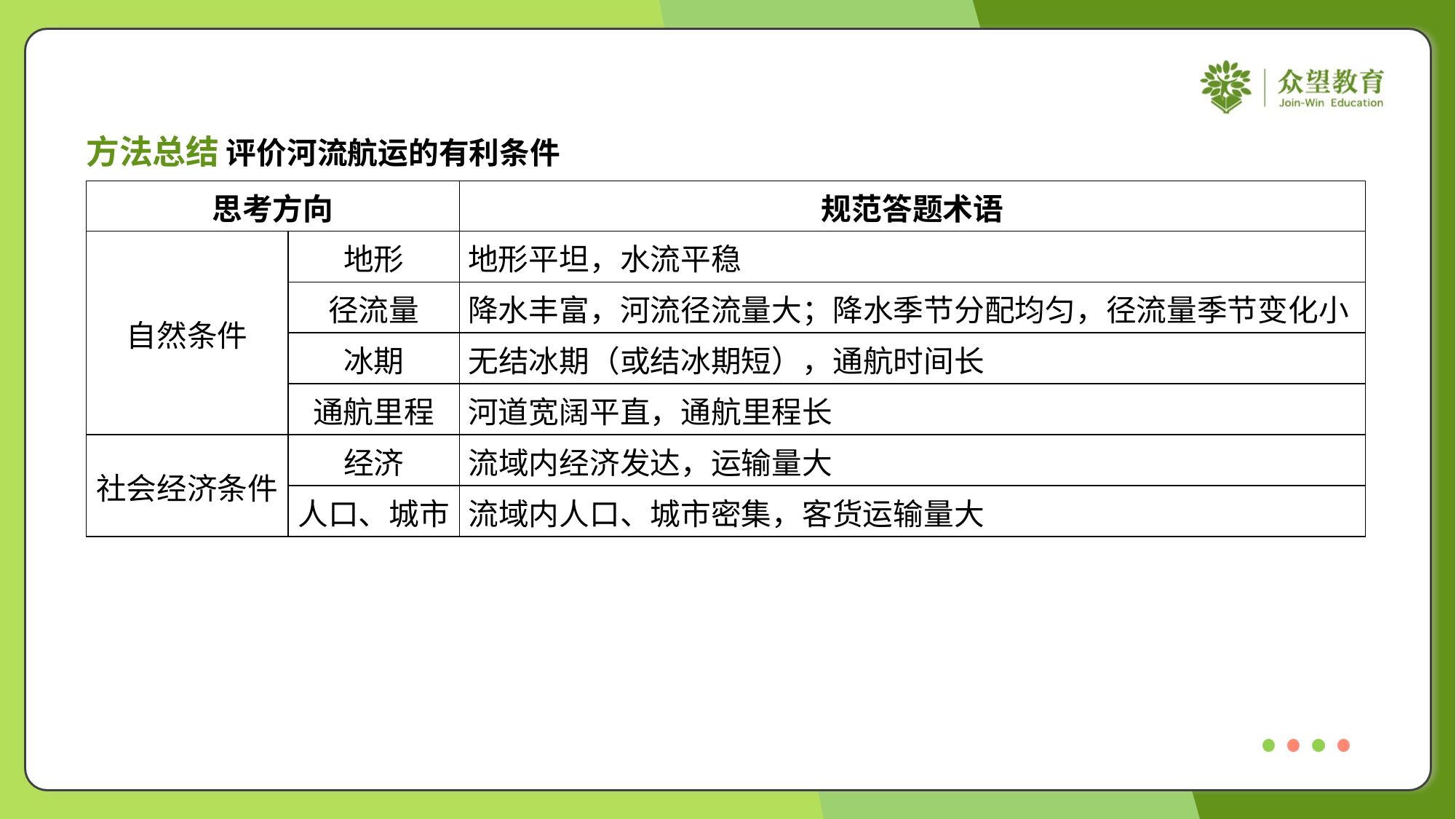

方法总结 评价河流航运的有利条件
| 思考方向 |  | 规范答题术语 |
| --- | --- | --- |
| 自然条件 | 地形 | 地形平坦，水流平稳 |
|  | 径流量 | 降水丰富，河流径流量大；降水季节分配均匀，径流量季节变化小 |
|  | 冰期 | 无结冰期（或结冰期短），通航时间长 |
|  | 通航里程 | 河道宽阔平直，通航里程长 |
| 社会经济条件 | 经济 | 流域内经济发达，运输量大 |
|  | 人口、城市 | 流域内人口、城市密集，客货运输量大 |